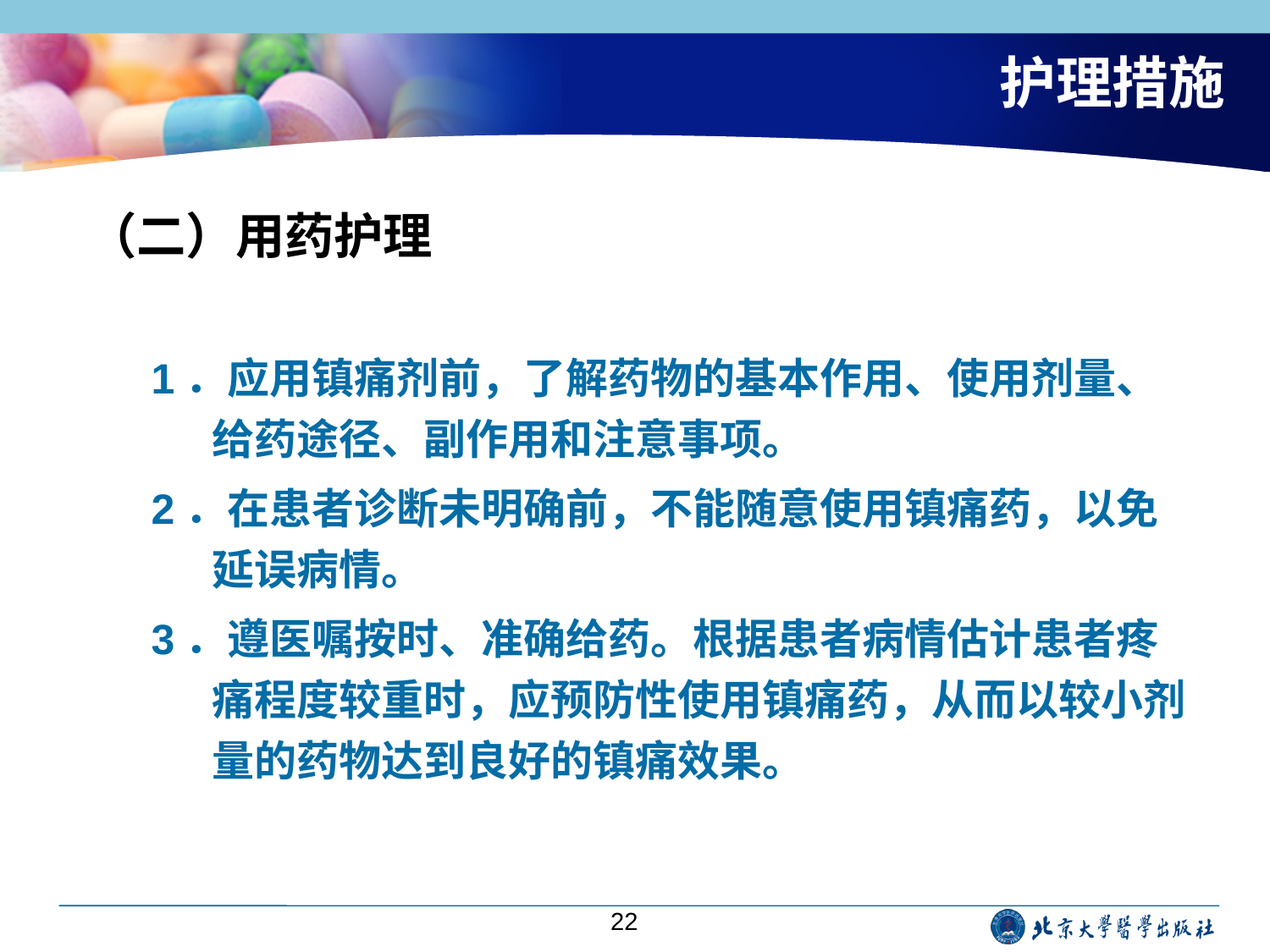

# 护理措施
（二）用药护理

1．应用镇痛剂前，了解药物的基本作用、使用剂量、给药途径、副作用和注意事项。
2．在患者诊断未明确前，不能随意使用镇痛药，以免延误病情。
3．遵医嘱按时、准确给药。根据患者病情估计患者疼痛程度较重时，应预防性使用镇痛药，从而以较小剂量的药物达到良好的镇痛效果。
22